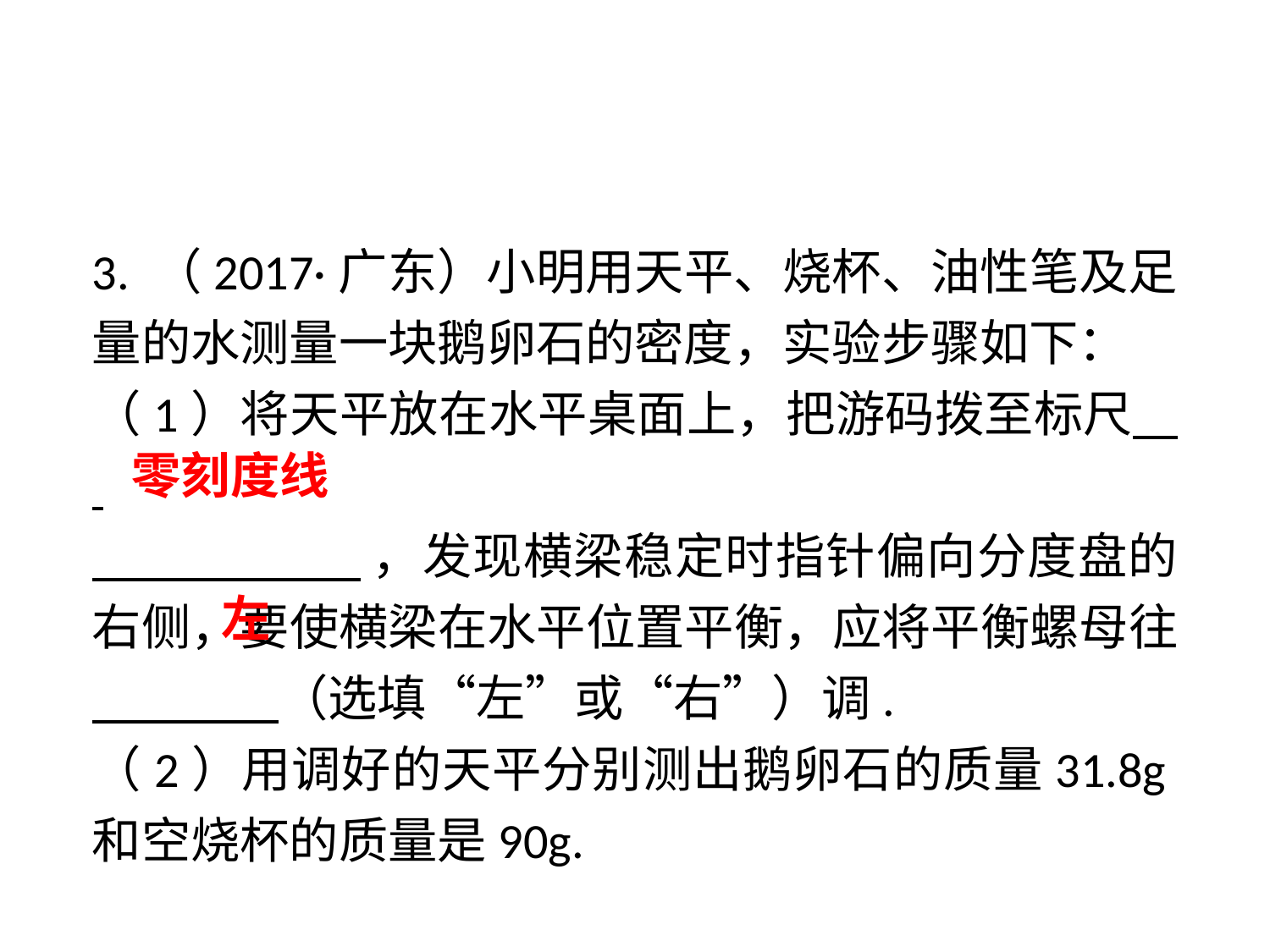

3. （2017·广东）小明用天平、烧杯、油性笔及足量的水测量一块鹅卵石的密度，实验步骤如下：
（1）将天平放在水平桌面上，把游码拨至标尺      .
                      ，发现横梁稳定时指针偏向分度盘的右侧，要使横梁在水平位置平衡，应将平衡螺母往     　    　（选填“左”或“右”）调.
（2）用调好的天平分别测出鹅卵石的质量31.8g和空烧杯的质量是90g.
零刻度线
左